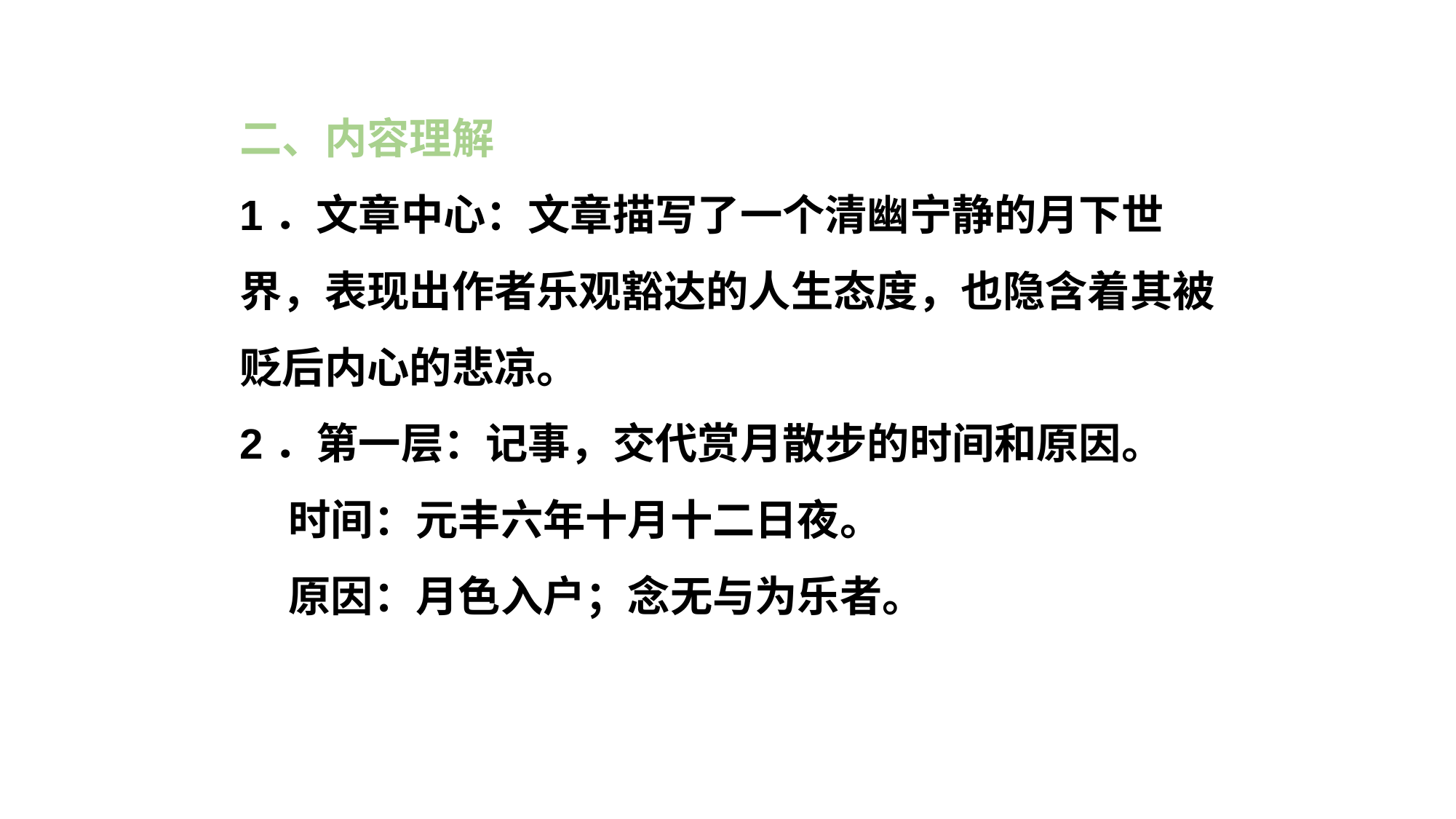

二、内容理解
1．文章中心：文章描写了一个清幽宁静的月下世界，表现出作者乐观豁达的人生态度，也隐含着其被贬后内心的悲凉。
2．第一层：记事，交代赏月散步的时间和原因。
    时间：元丰六年十月十二日夜。
    原因：月色入户；念无与为乐者。